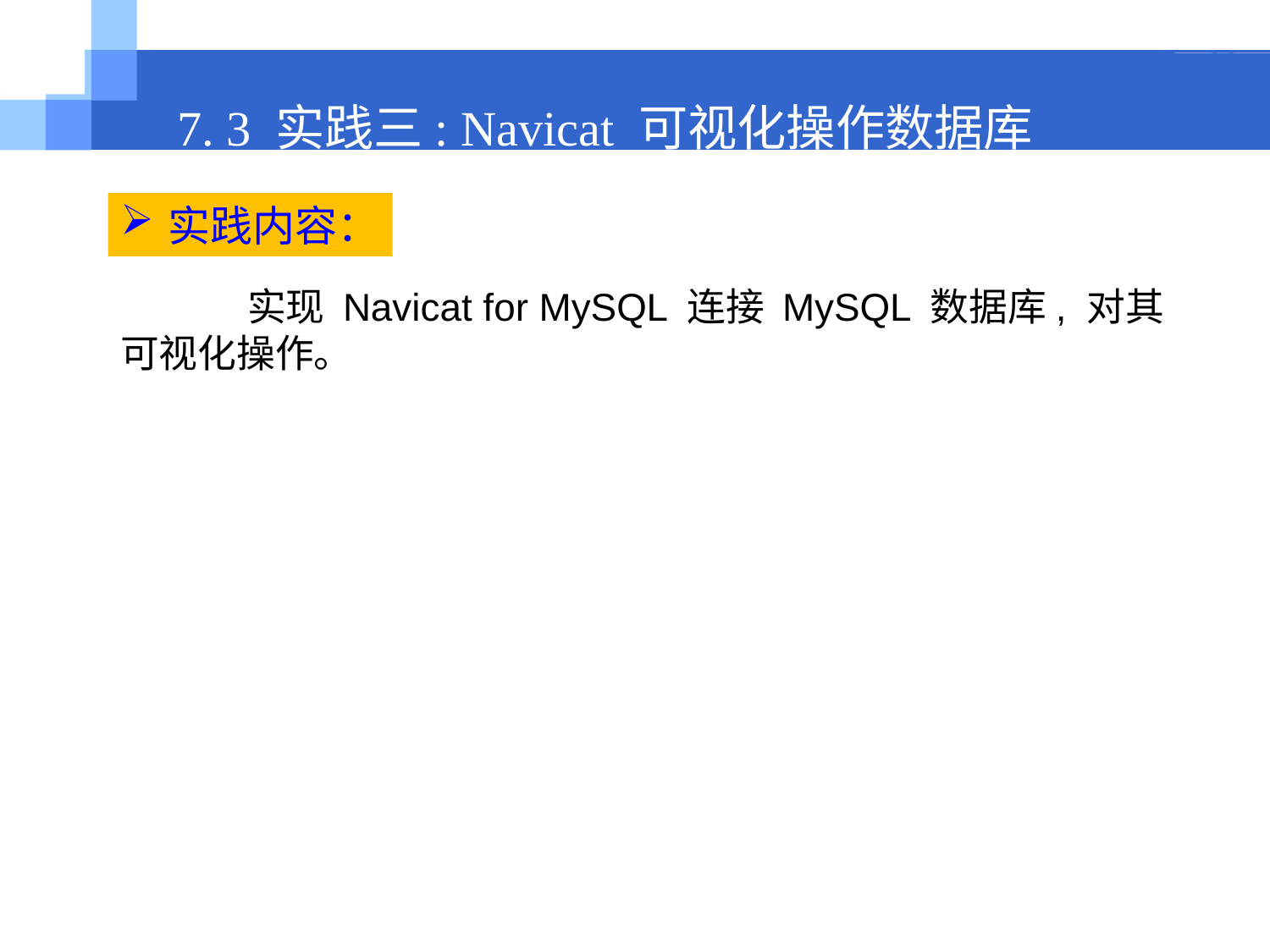

7. 3 实践三: Navicat 可视化操作数据库

实践内容：
	实现 Navicat for MySQL 连接 MySQL 数据库, 对其可视化操作。